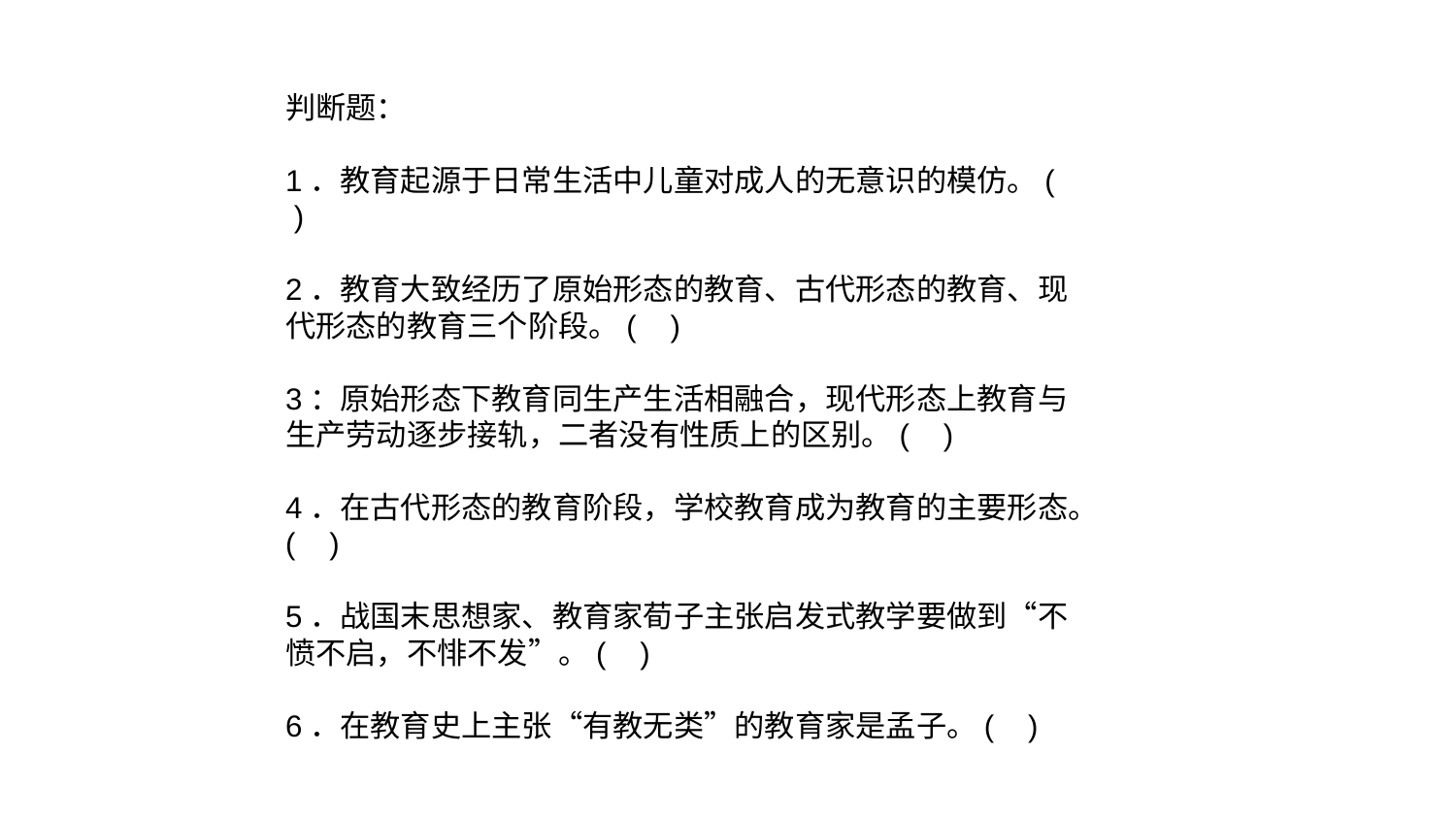

判断题：

1．教育起源于日常生活中儿童对成人的无意识的模仿。(    )

2．教育大致经历了原始形态的教育、古代形态的教育、现代形态的教育三个阶段。(    )

3：原始形态下教育同生产生活相融合，现代形态上教育与生产劳动逐步接轨，二者没有性质上的区别。(    )

4．在古代形态的教育阶段，学校教育成为教育的主要形态。(    )

5．战国末思想家、教育家荀子主张启发式教学要做到“不愤不启，不悱不发”。(    )

6．在教育史上主张“有教无类”的教育家是孟子。(    )